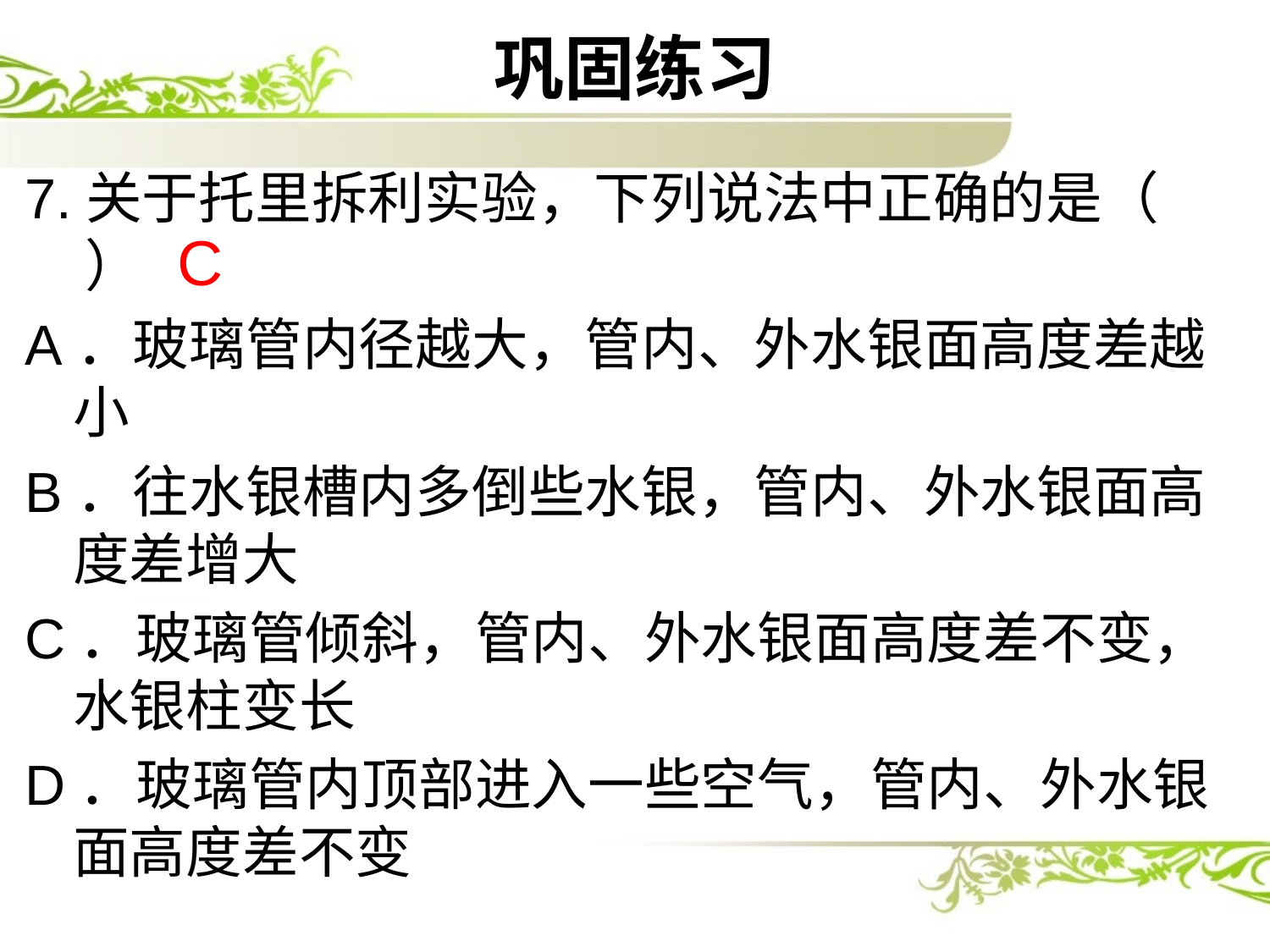

# 巩固练习
7.关于托里拆利实验，下列说法中正确的是（     ）
A．玻璃管内径越大，管内、外水银面高度差越小
B．往水银槽内多倒些水银，管内、外水银面高度差增大
C．玻璃管倾斜，管内、外水银面高度差不变，水银柱变长
D．玻璃管内顶部进入一些空气，管内、外水银面高度差不变

C